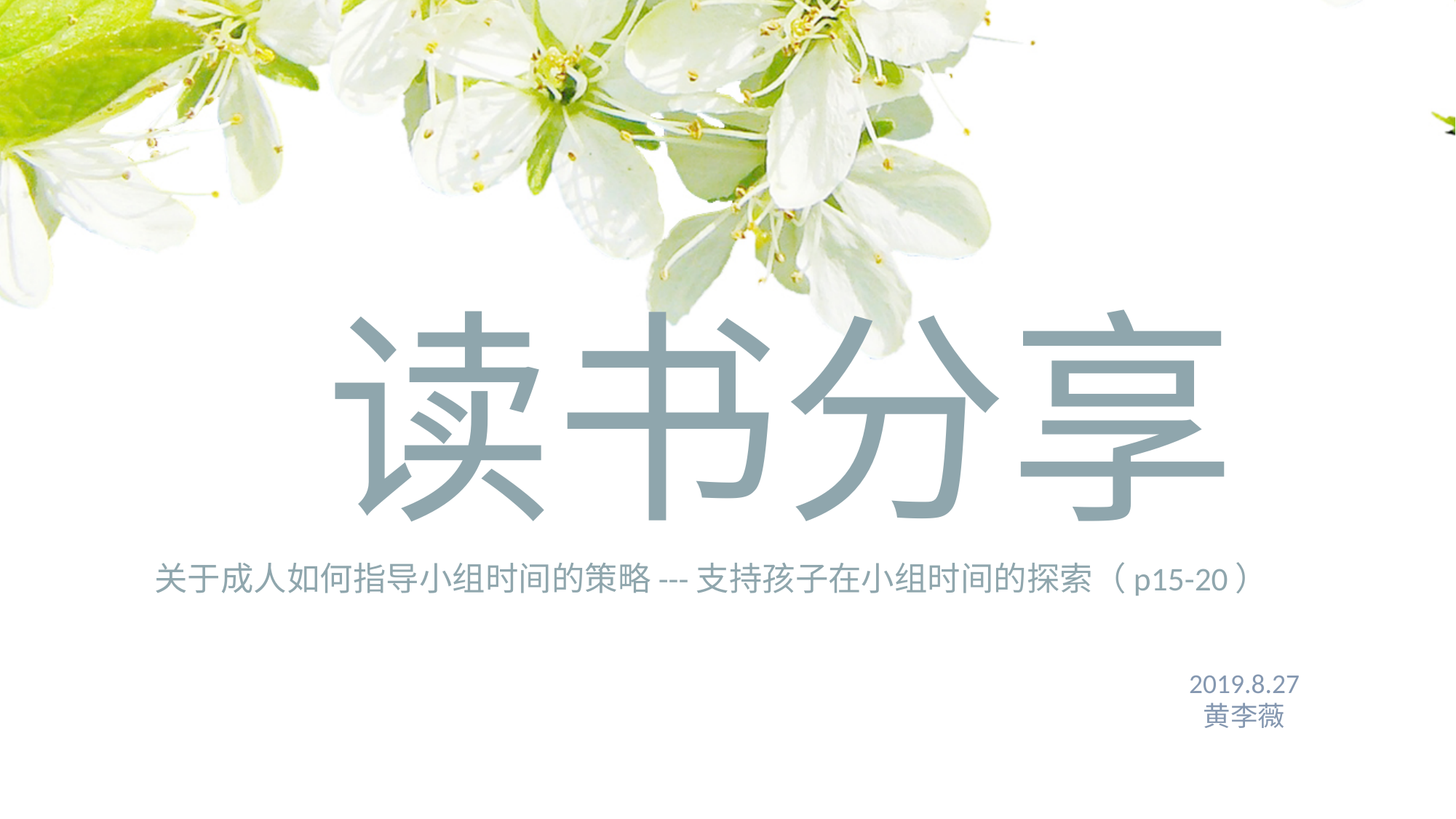

# 读书分享
关于成人如何指导小组时间的策略---支持孩子在小组时间的探索（p15-20）

2019.8.27
黄李薇